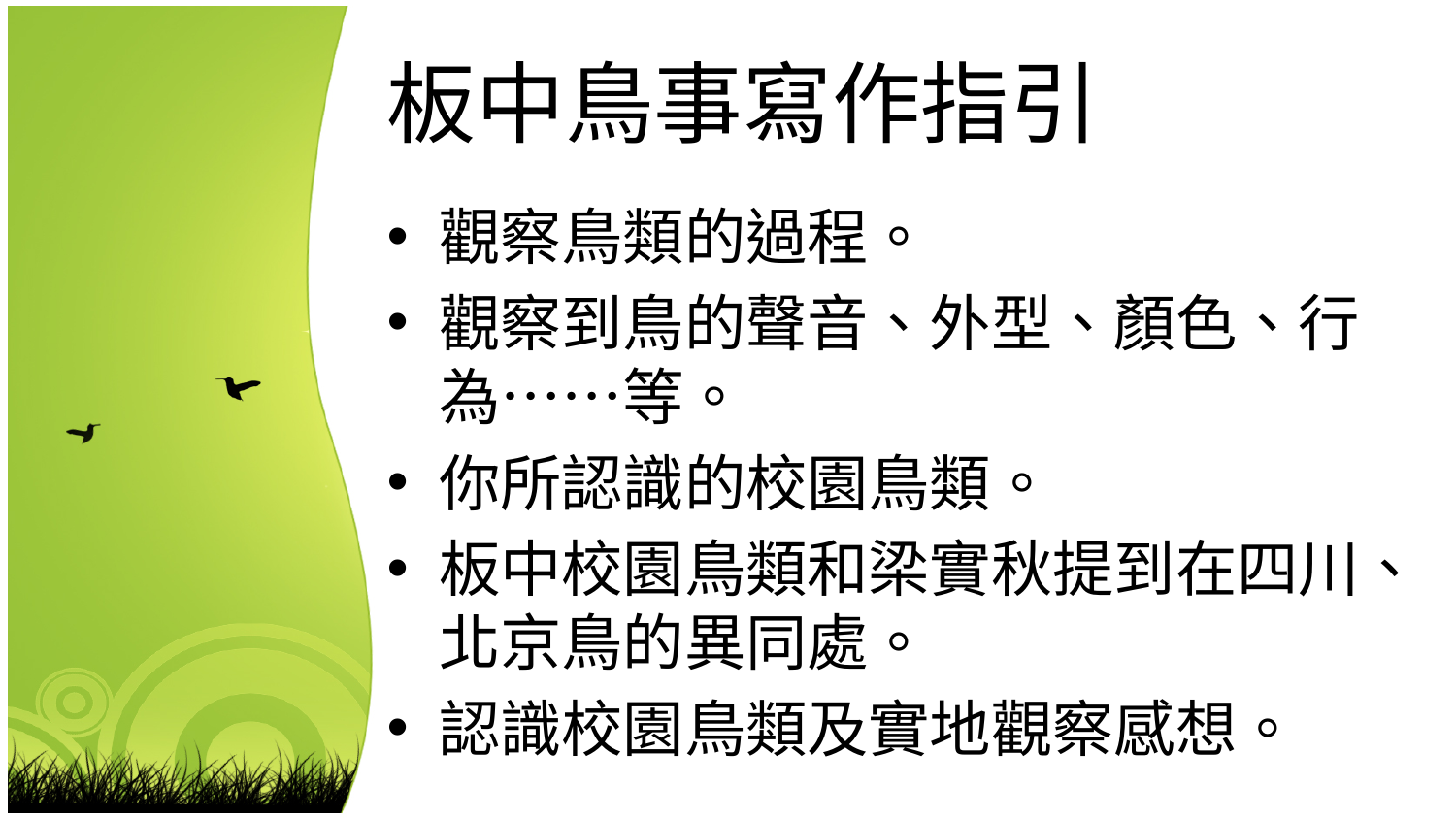

# 板中鳥事寫作指引
觀察鳥類的過程。
觀察到鳥的聲音、外型、顏色、行為……等。
你所認識的校園鳥類。
板中校園鳥類和梁實秋提到在四川、北京鳥的異同處。
認識校園鳥類及實地觀察感想。